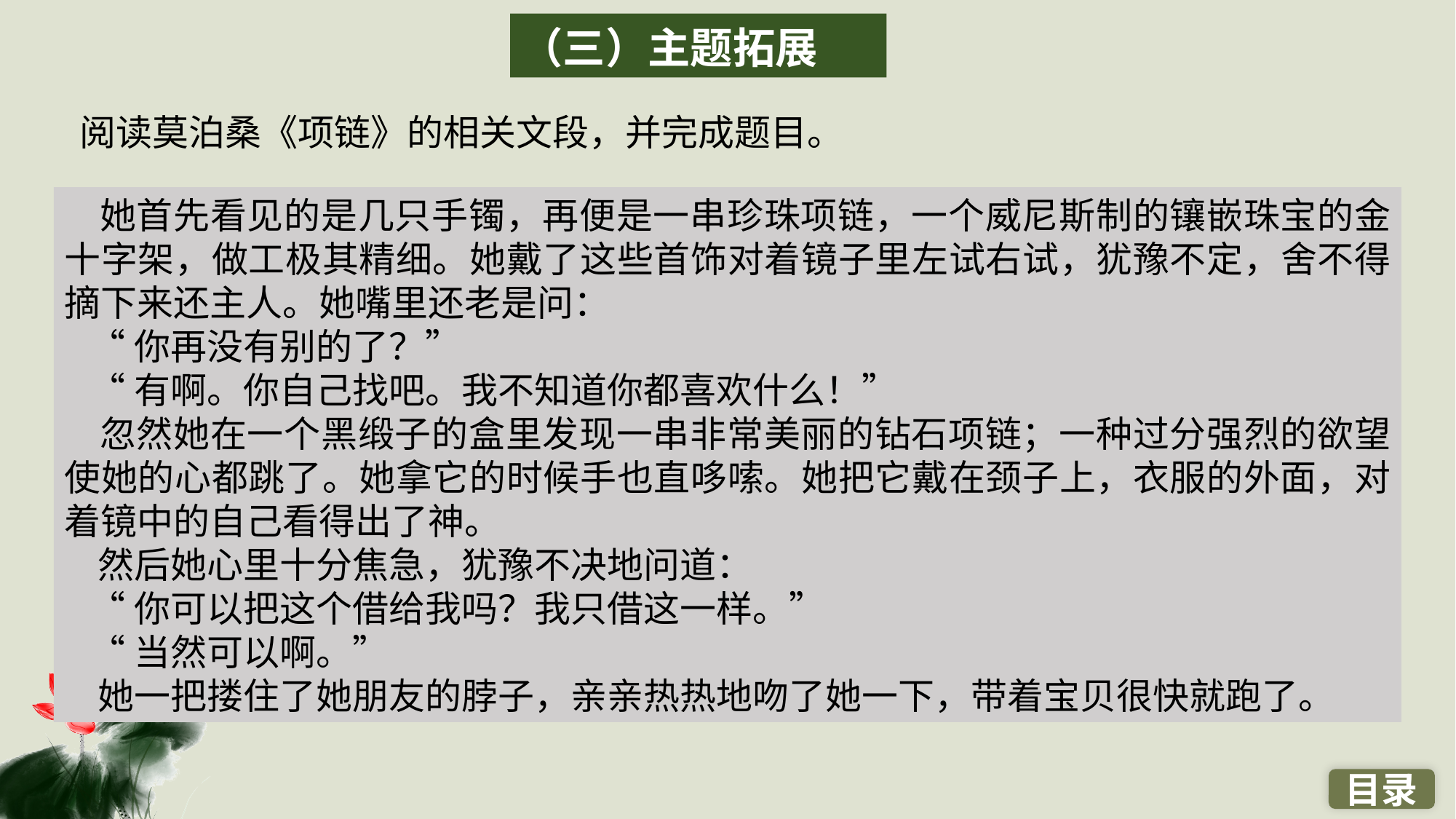

（三）主题拓展
阅读莫泊桑《项链》的相关文段，并完成题目。
   她首先看见的是几只手镯，再便是一串珍珠项链，一个威尼斯制的镶嵌珠宝的金十字架，做工极其精细。她戴了这些首饰对着镜子里左试右试，犹豫不定，舍不得摘下来还主人。她嘴里还老是问：
   “你再没有别的了？”
   “有啊。你自己找吧。我不知道你都喜欢什么！”
   忽然她在一个黑缎子的盒里发现一串非常美丽的钻石项链；一种过分强烈的欲望使她的心都跳了。她拿它的时候手也直哆嗦。她把它戴在颈子上，衣服的外面，对着镜中的自己看得出了神。
   然后她心里十分焦急，犹豫不决地问道：
   “你可以把这个借给我吗？我只借这一样。”
   “当然可以啊。”
   她一把搂住了她朋友的脖子，亲亲热热地吻了她一下，带着宝贝很快就跑了。